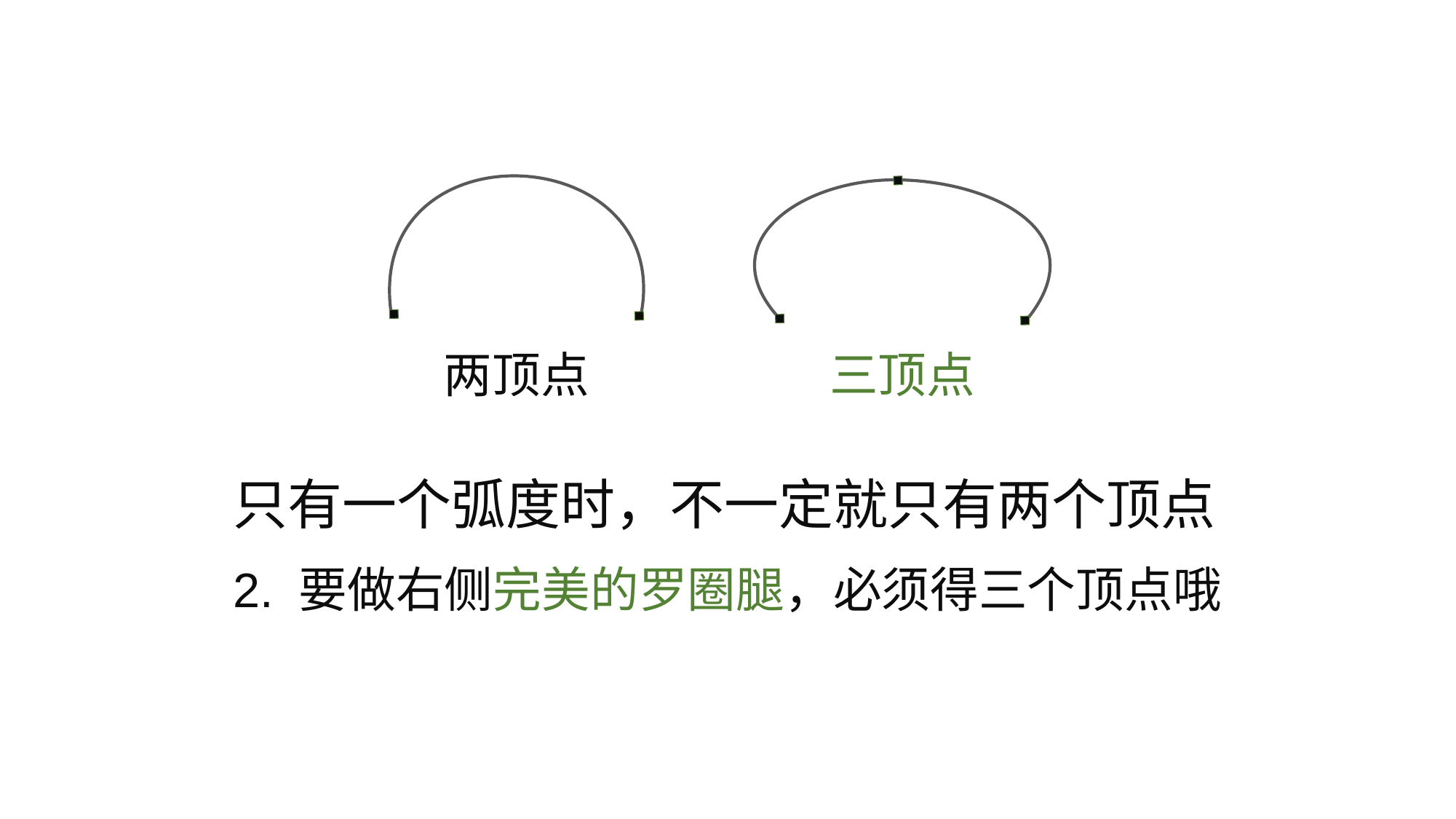

两顶点
三顶点
只有一个弧度时，不一定就只有两个顶点
2. 要做右侧完美的罗圈腿，必须得三个顶点哦